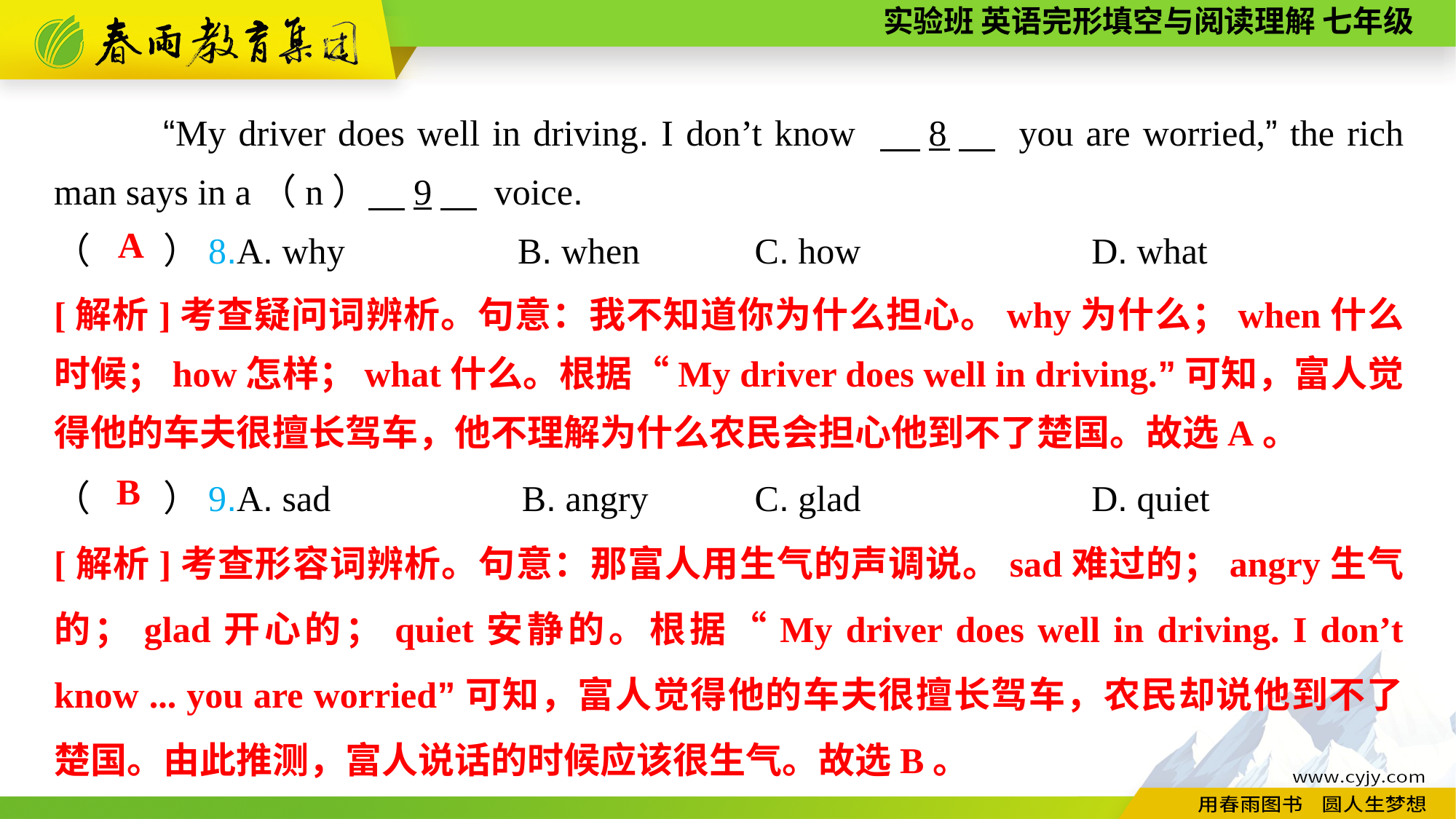

“My driver does well in driving. I don’t know 　8　 you are worried,” the rich man says in a（n）　9　 voice.
（　　）8.A. why                   B. when	     C. how	                  D. what
A
[解析]考查疑问词辨析。句意：我不知道你为什么担心。why为什么；when什么时候；how怎样；what什么。根据“My driver does well in driving.”可知，富人觉得他的车夫很擅长驾车，他不理解为什么农民会担心他到不了楚国。故选A。
（　　）9.A. sad                     B. angry	     C. glad	                  D. quiet
B
[解析]考查形容词辨析。句意：那富人用生气的声调说。sad难过的；angry生气的；glad开心的；quiet安静的。根据“My driver does well in driving. I don’t know ... you are worried”可知，富人觉得他的车夫很擅长驾车，农民却说他到不了楚国。由此推测，富人说话的时候应该很生气。故选B。